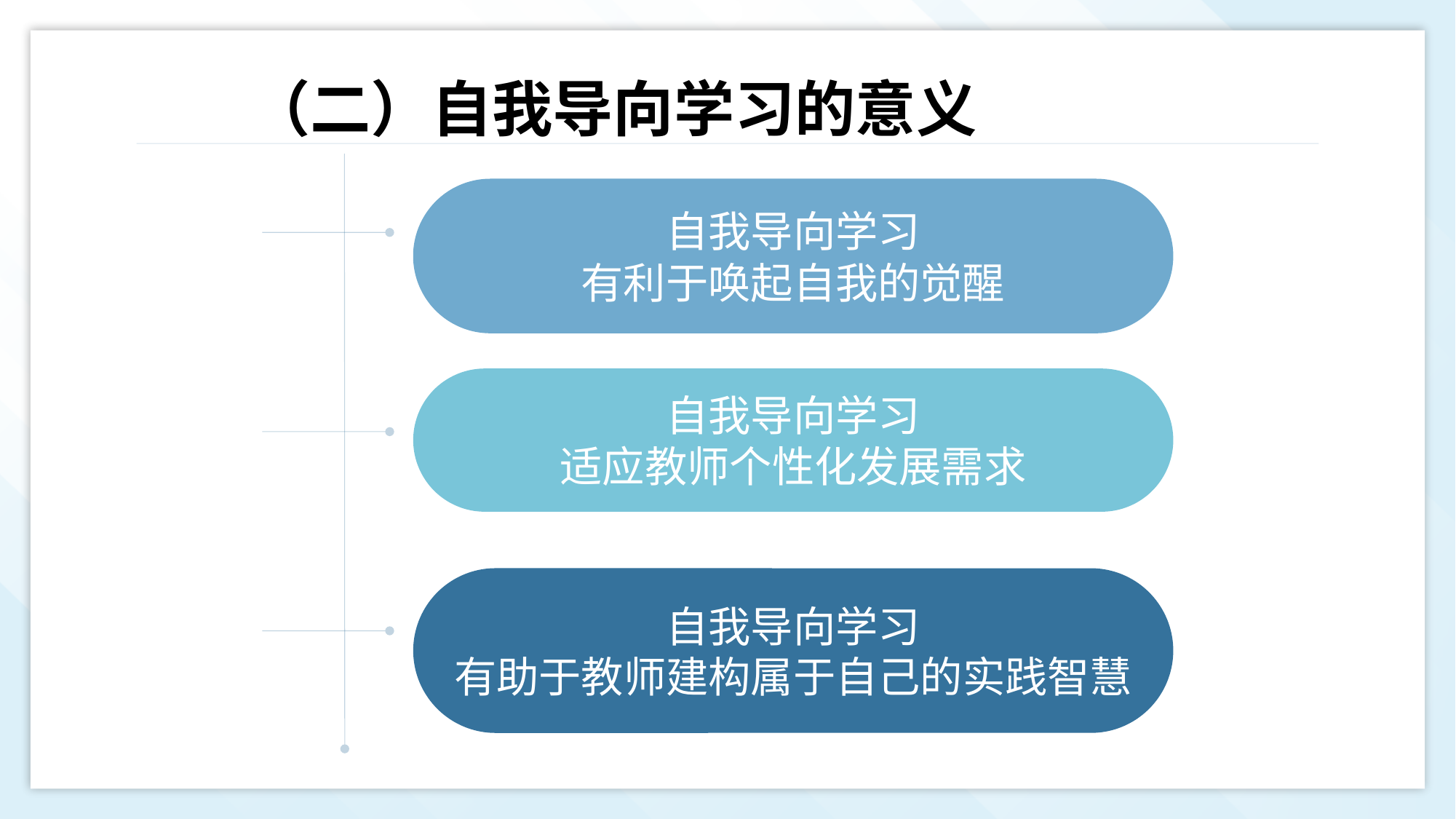

（二）自我导向学习的意义
自我导向学习
有利于唤起自我的觉醒
自我导向学习
适应教师个性化发展需求
自我导向学习
有助于教师建构属于自己的实践智慧